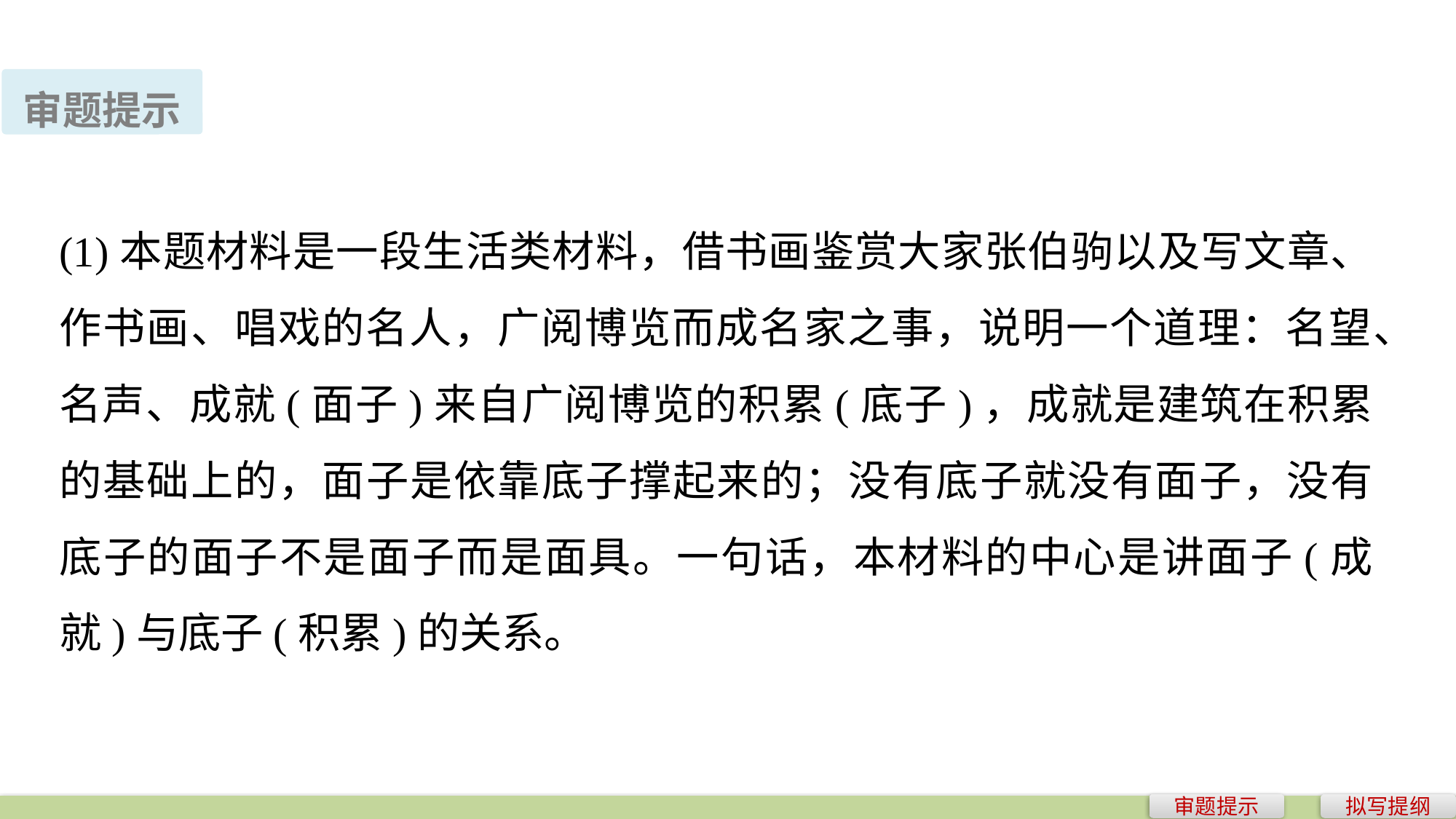

审题提示
(1)本题材料是一段生活类材料，借书画鉴赏大家张伯驹以及写文章、作书画、唱戏的名人，广阅博览而成名家之事，说明一个道理：名望、名声、成就(面子)来自广阅博览的积累(底子)，成就是建筑在积累的基础上的，面子是依靠底子撑起来的；没有底子就没有面子，没有底子的面子不是面子而是面具。一句话，本材料的中心是讲面子(成就)与底子(积累)的关系。
审题提示
拟写提纲